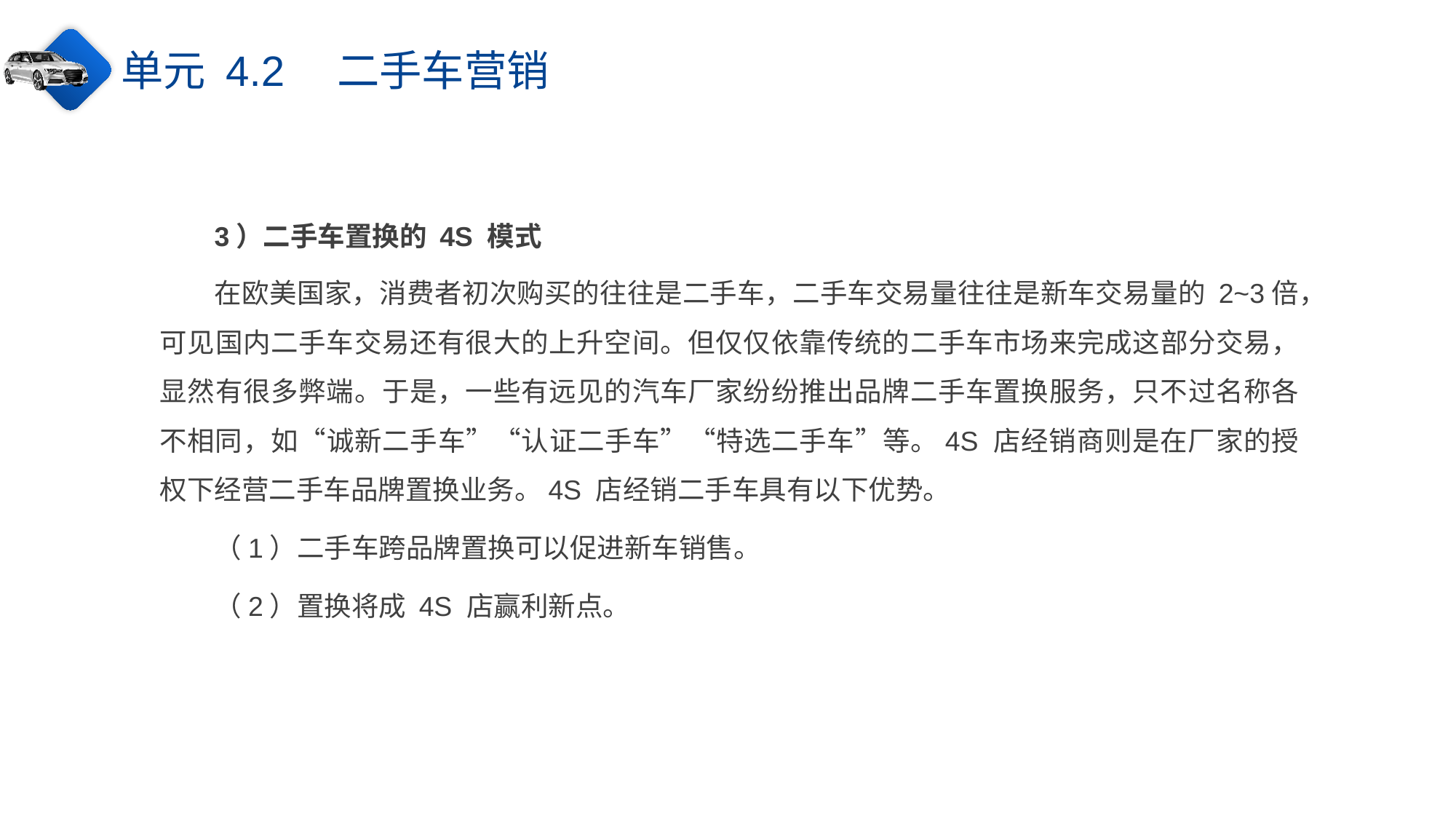

单元 4.2　二手车营销
3）二手车置换的 4S 模式
在欧美国家，消费者初次购买的往往是二手车，二手车交易量往往是新车交易量的 2~3倍，可见国内二手车交易还有很大的上升空间。但仅仅依靠传统的二手车市场来完成这部分交易，显然有很多弊端。于是，一些有远见的汽车厂家纷纷推出品牌二手车置换服务，只不过名称各不相同，如“诚新二手车”“认证二手车”“特选二手车”等。4S 店经销商则是在厂家的授权下经营二手车品牌置换业务。4S 店经销二手车具有以下优势。
（1）二手车跨品牌置换可以促进新车销售。
（2）置换将成 4S 店赢利新点。